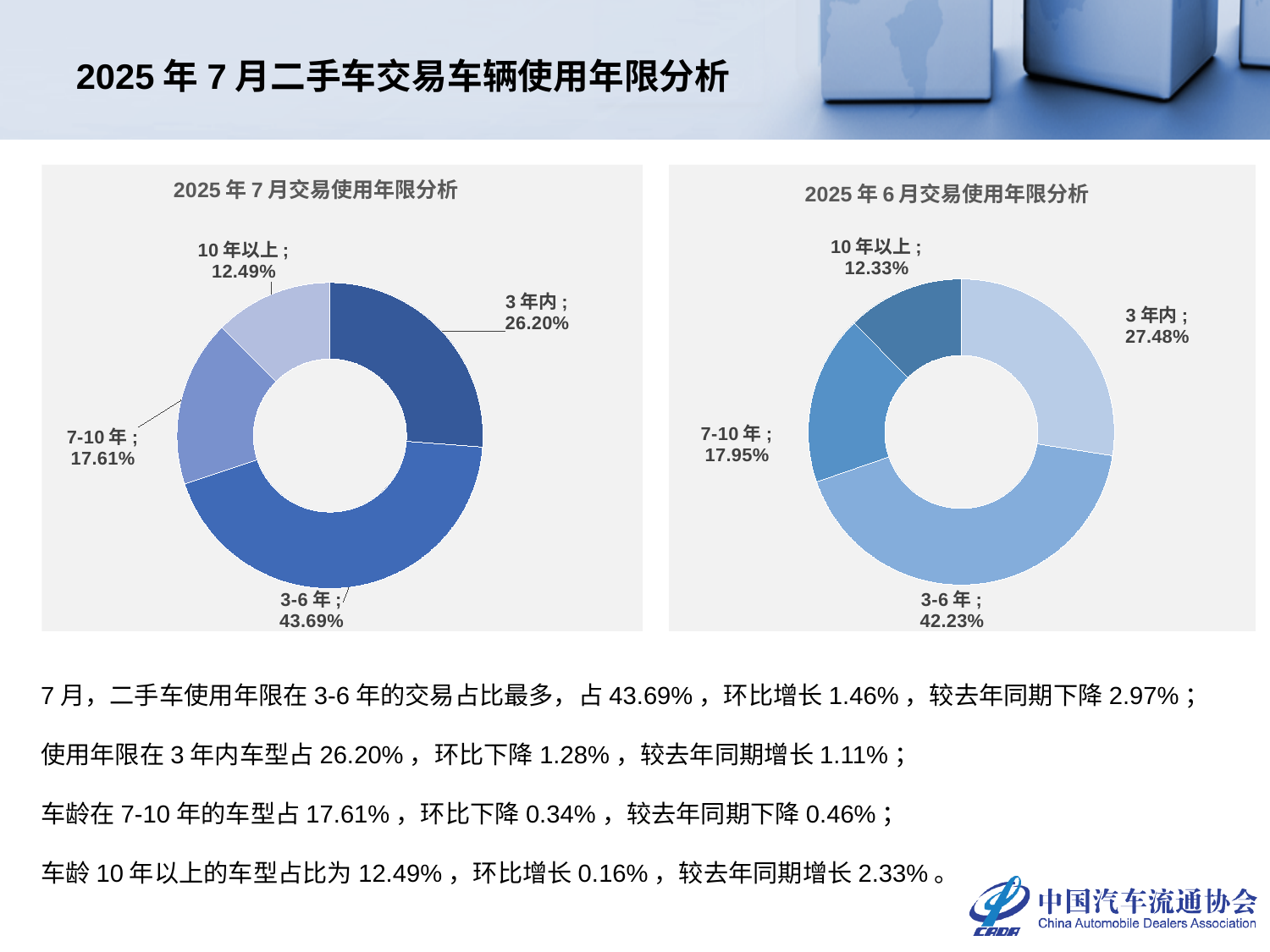

# 2025年7月二手车交易车辆使用年限分析

### Chart: 2025年7月交易使用年限分析

| Category | 车龄占比 |
|---|---|
| 3年内 | 0.26201655030237053 |
| 3-6年 | 0.43693508726720115 |
| 7-10年 | 0.17612693542443866 |
| 10年以上 | 0.12492142700598961 |

### Chart: 2025年6月交易使用年限分析

| Category |  |
|---|---|
| 3年内 | 0.2747885881968958 |
| 3-6年 | 0.42233794878817915 |
| 7-10年 | 0.17954724662407762 |
| 10年以上 | 0.12332621639084744 |
7月，二手车使用年限在3-6年的交易占比最多，占43.69%，环比增长1.46%，较去年同期下降2.97%；
使用年限在3年内车型占26.20%，环比下降1.28%，较去年同期增长1.11%；
车龄在7-10年的车型占17.61%，环比下降0.34%，较去年同期下降0.46%；
车龄10年以上的车型占比为12.49%，环比增长0.16%，较去年同期增长2.33%。